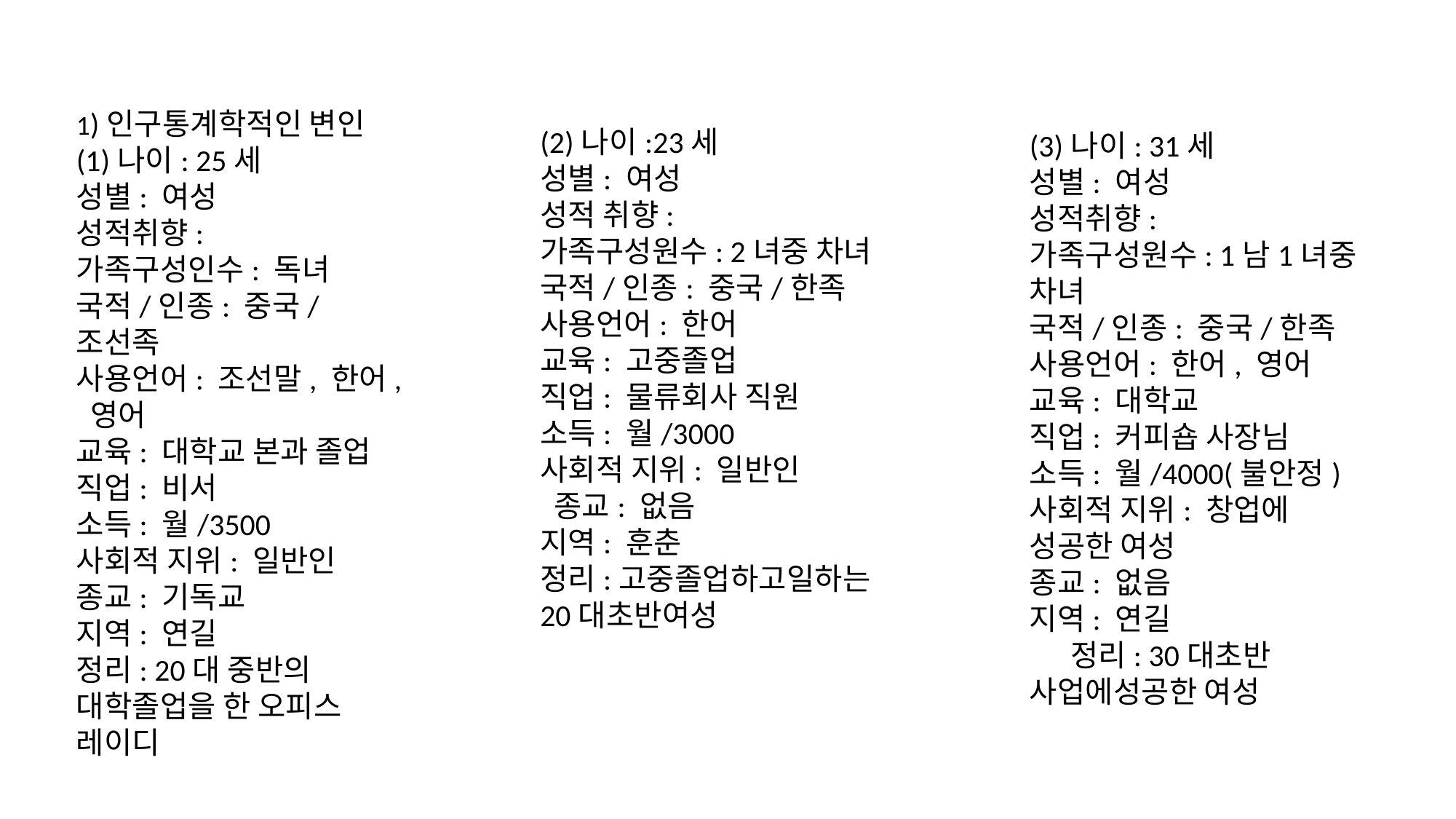

1)인구통계학적인 변인
(1)나이: 25세
성별: 여성
성적취향:
가족구성인수: 독녀
국적/인종: 중국/조선족
사용언어: 조선말, 한어, 영어
교육: 대학교 본과 졸업
직업: 비서
소득: 월/3500
사회적 지위: 일반인
종교: 기독교
지역: 연길
정리: 20대 중반의 대학졸업을 한 오피스 레이디
(2)나이:23세
성별: 여성
성적 취향:
가족구성원수: 2녀중 차녀
국적/인종: 중국/한족
사용언어: 한어
교육: 고중졸업
직업: 물류회사 직원
소득: 월/3000
사회적 지위: 일반인
 종교: 없음
지역: 훈춘
정리:고중졸업하고일하는20대초반여성
(3)나이: 31세
성별: 여성
성적취향:
가족구성원수: 1남1녀중 차녀
국적/인종: 중국/한족
사용언어: 한어, 영어
교육: 대학교
직업: 커피숍 사장님
소득: 월/4000(불안정)
사회적 지위: 창업에 성공한 여성
종교: 없음
지역: 연길
     정리: 30대초반 사업에성공한 여성